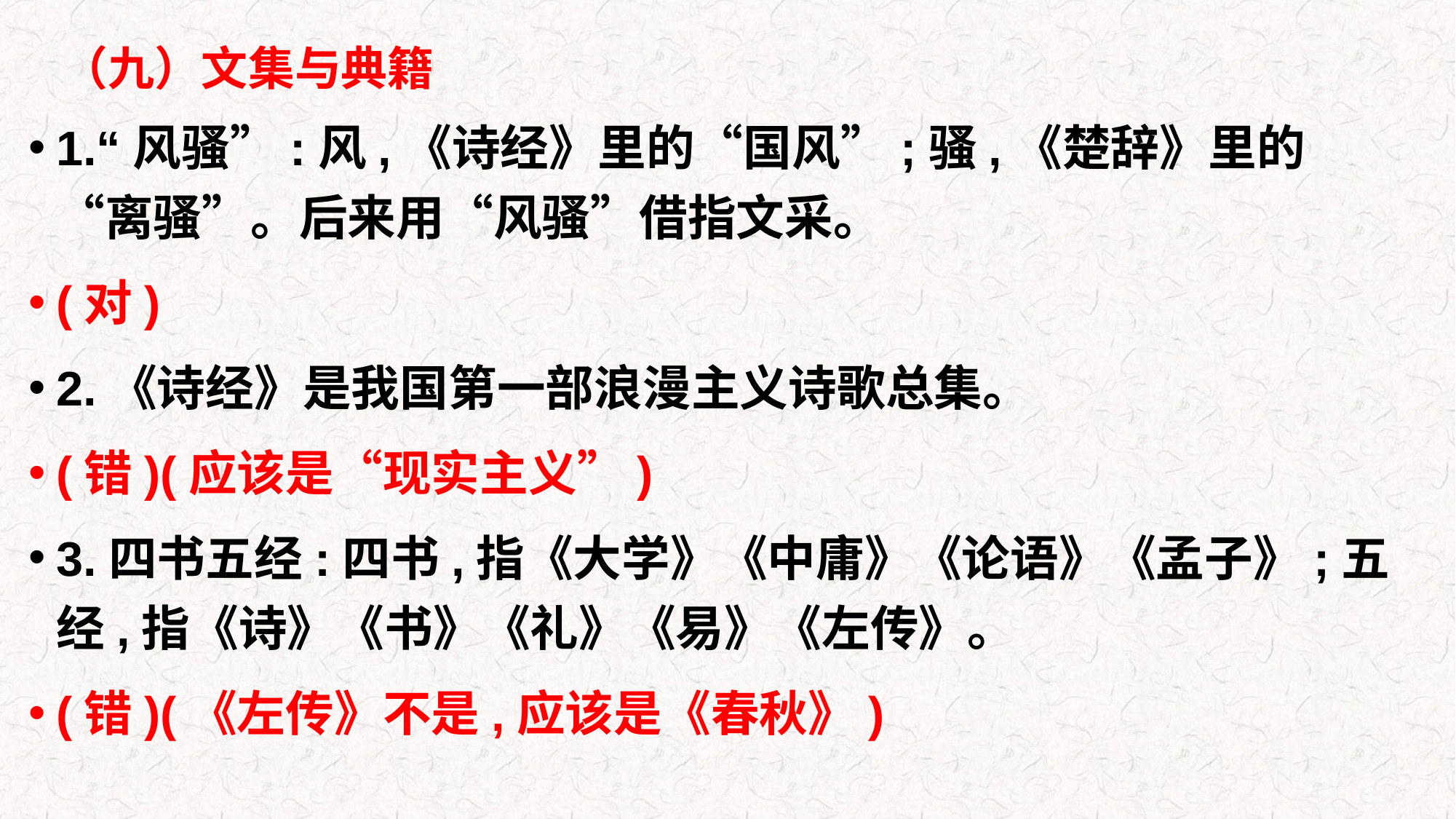

# （九）文集与典籍
1.“风骚”:风,《诗经》里的“国风”;骚,《楚辞》里的“离骚”。后来用“风骚”借指文采。
(对)
2.《诗经》是我国第一部浪漫主义诗歌总集。
(错)(应该是“现实主义”)
3.四书五经:四书,指《大学》《中庸》《论语》《孟子》;五经,指《诗》《书》《礼》《易》《左传》。
(错)(《左传》不是,应该是《春秋》)